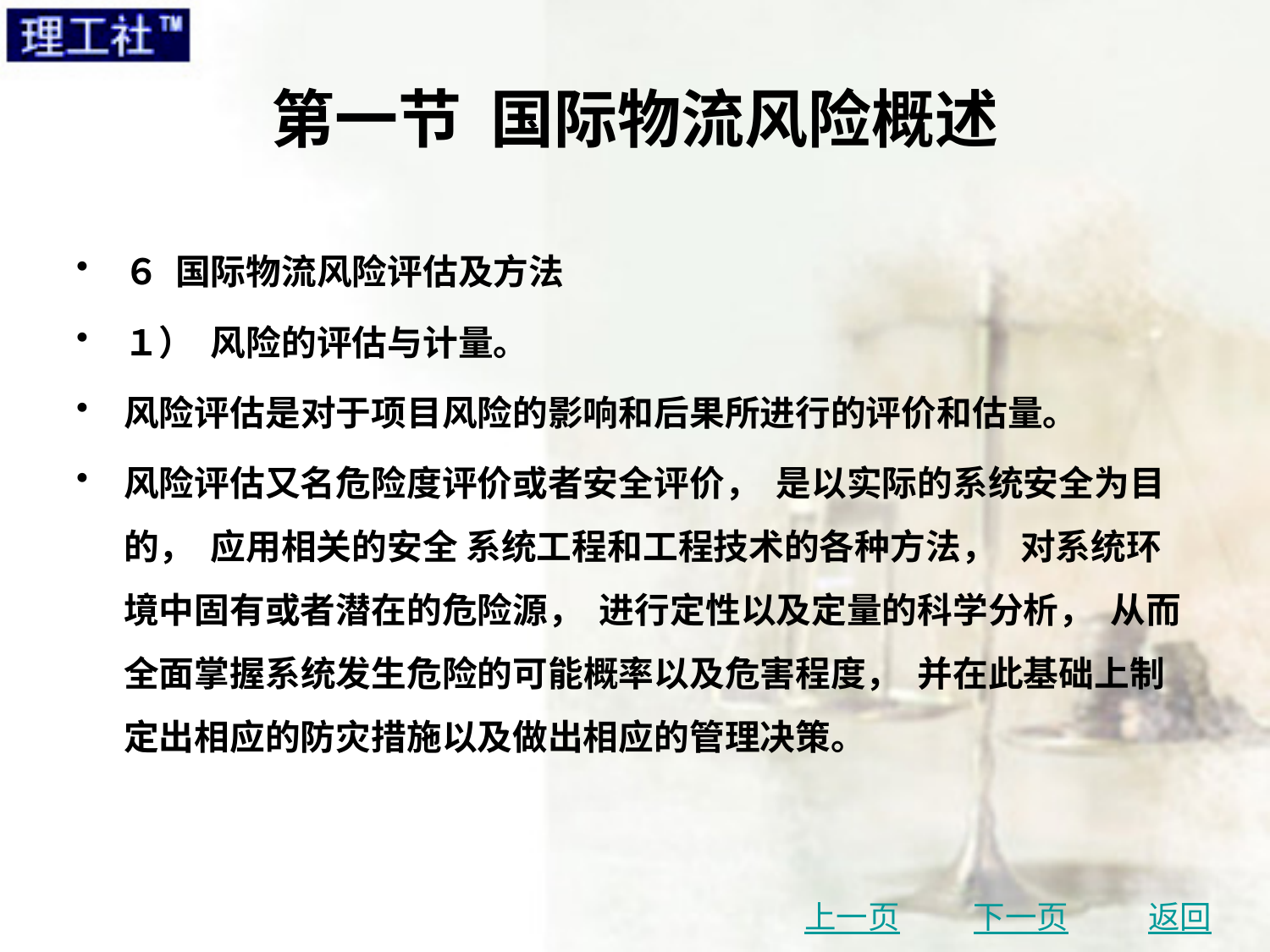

# 第一节  国际物流风险概述
６  国际物流风险评估及方法
１）  风险的评估与计量。
风险评估是对于项目风险的影响和后果所进行的评价和估量。
风险评估又名危险度评价或者安全评价，  是以实际的系统安全为目的，  应用相关的安全 系统工程和工程技术的各种方法，   对系统环境中固有或者潜在的危险源，  进行定性以及定量的科学分析，  从而全面掌握系统发生危险的可能概率以及危害程度，  并在此基础上制定出相应的防灾措施以及做出相应的管理决策。

上一页
下一页
返回